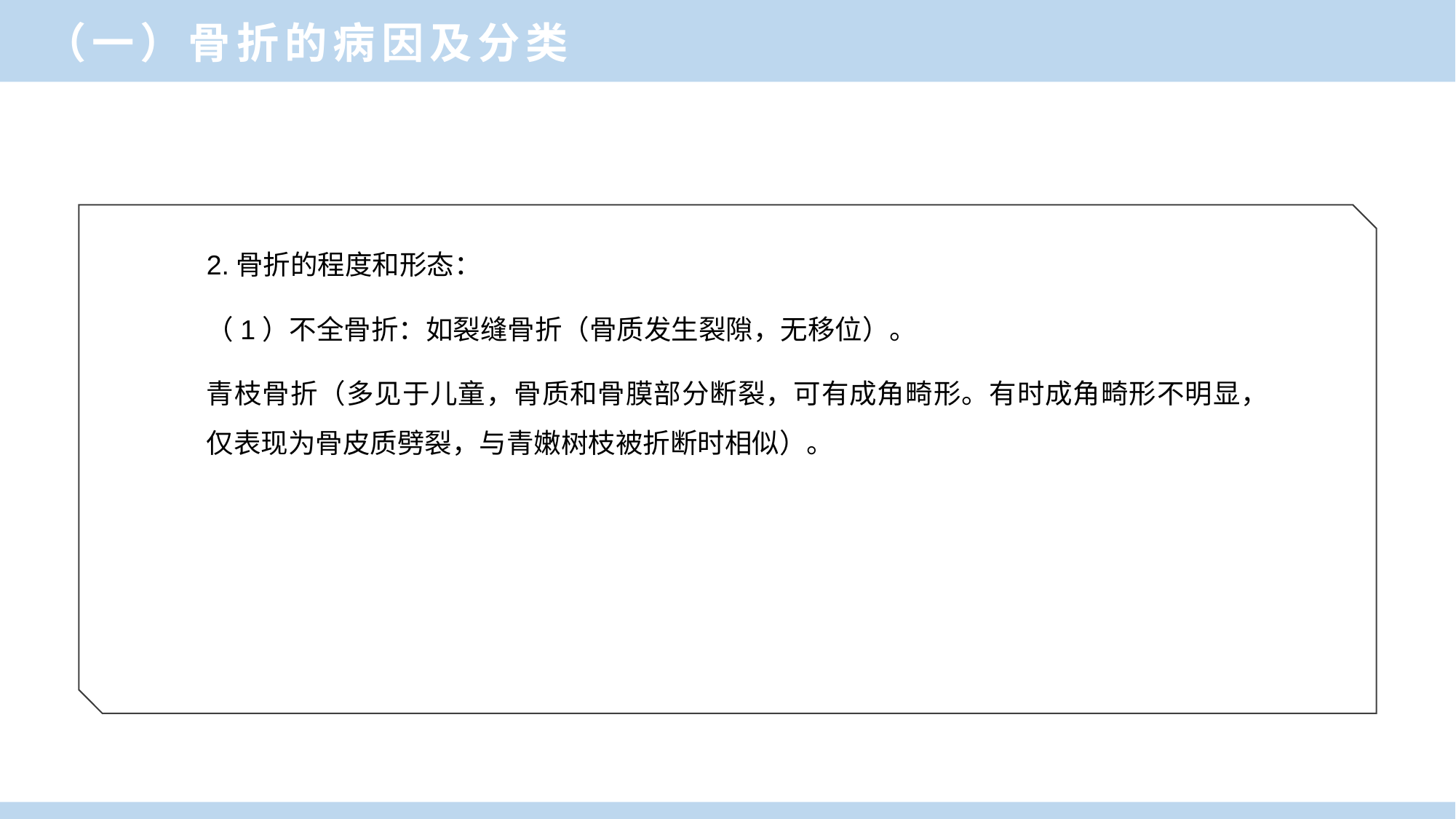

（一）骨折的病因及分类

2.骨折的程度和形态：
（1）不全骨折：如裂缝骨折（骨质发生裂隙，无移位）。
青枝骨折（多见于儿童，骨质和骨膜部分断裂，可有成角畸形。有时成角畸形不明显，仅表现为骨皮质劈裂，与青嫩树枝被折断时相似）。